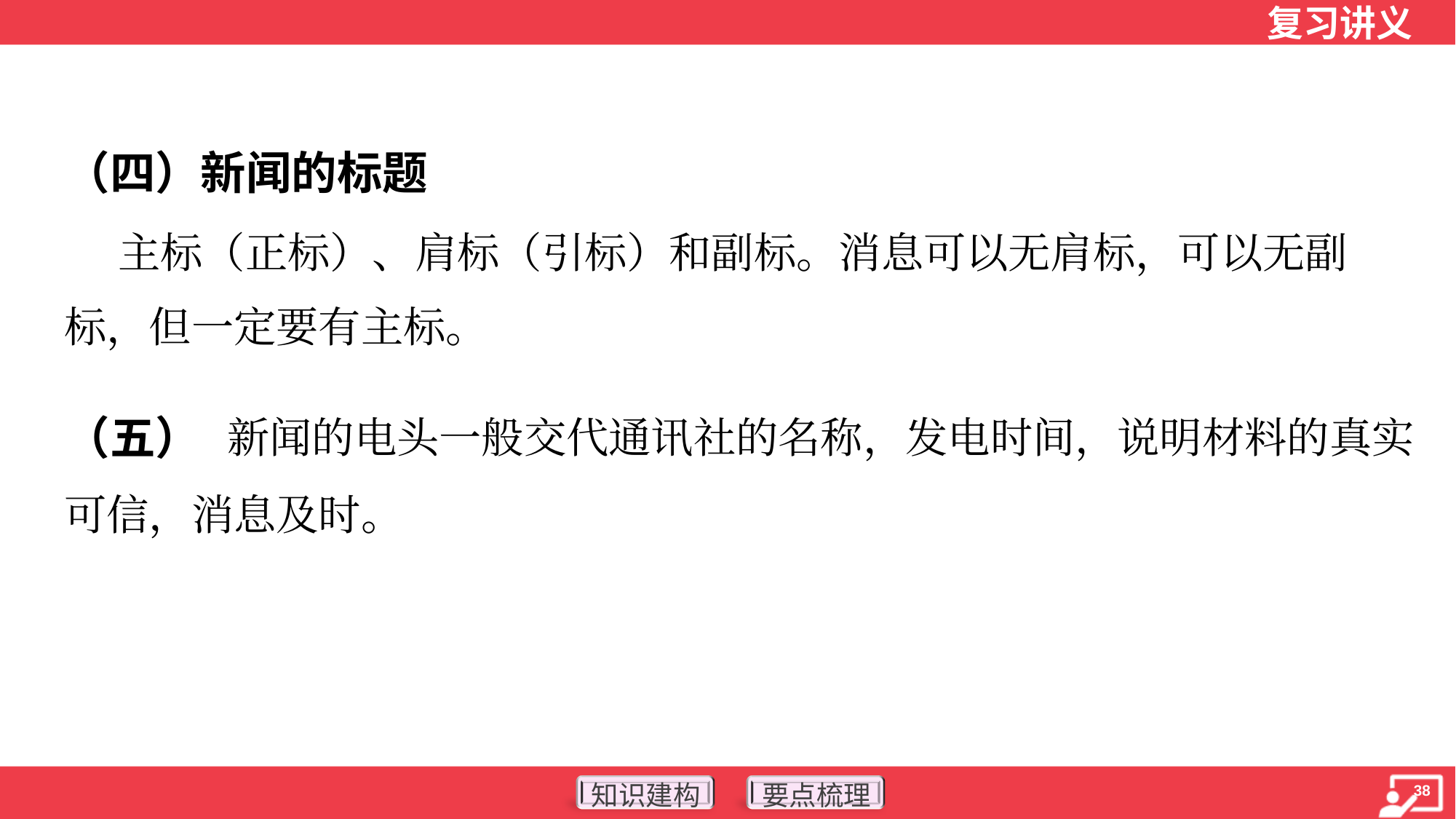

（四）新闻的标题
    主标（正标）、肩标（引标）和副标。消息可以无肩标，可以无副
标，但一定要有主标。
（五）
              新闻的电头一般交代通讯社的名称，发电时间，说明材料的真实
可信，消息及时。